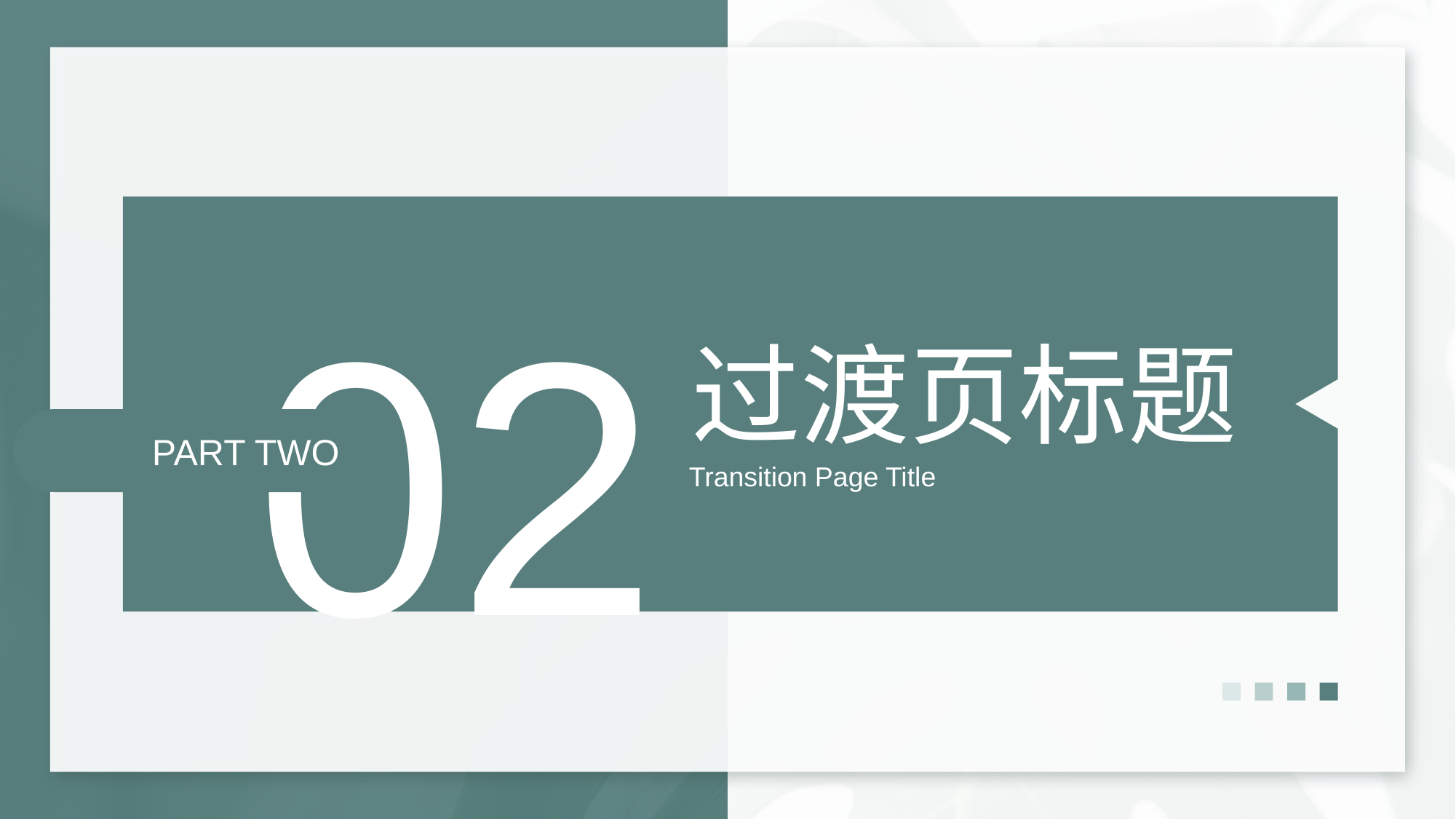

02
过渡页标题
Transition Page Title

PART TWO